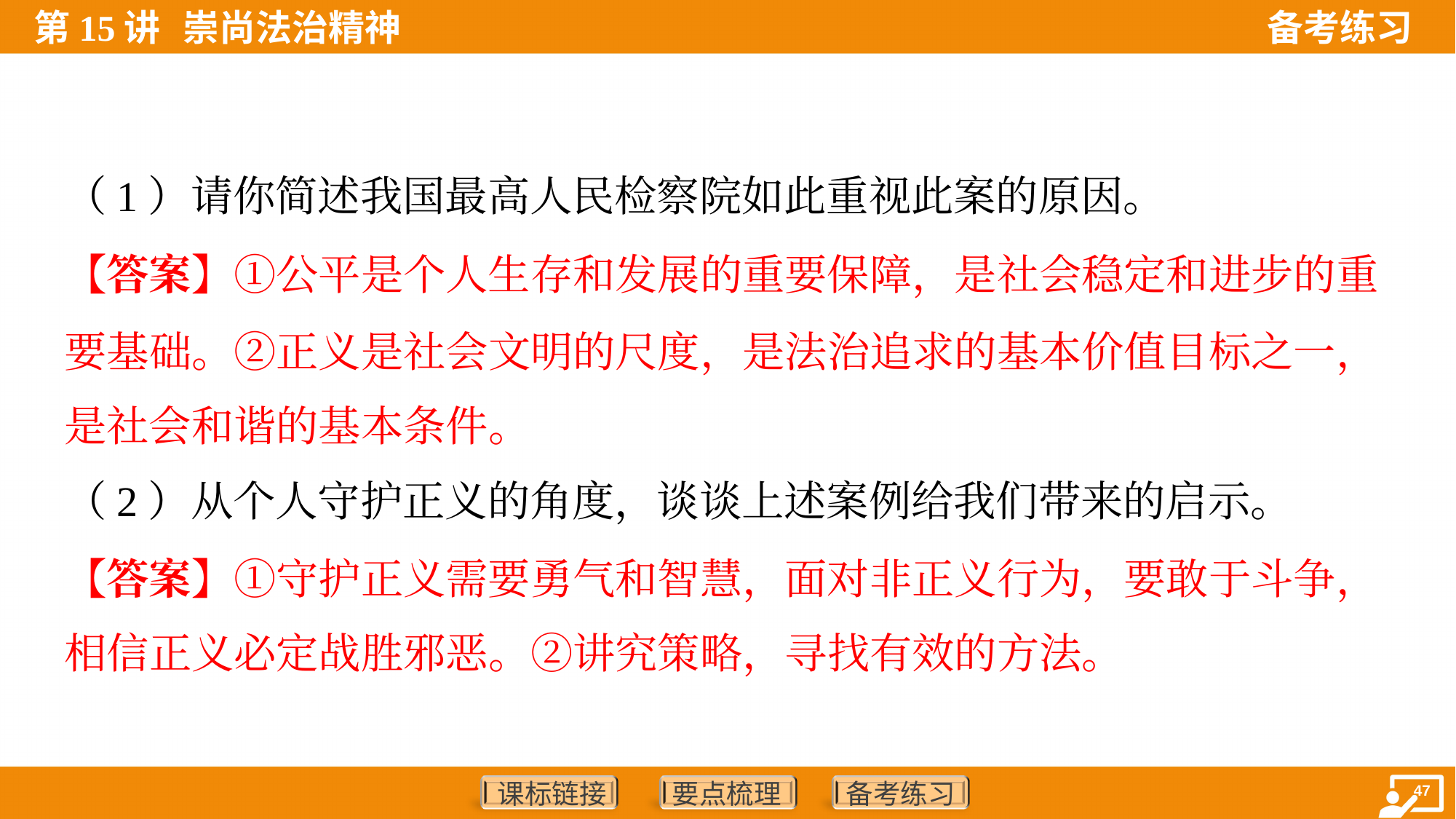

（1）请你简述我国最高人民检察院如此重视此案的原因。
【答案】①公平是个人生存和发展的重要保障，是社会稳定和进步的重
要基础。②正义是社会文明的尺度，是法治追求的基本价值目标之一，
是社会和谐的基本条件。
（2）从个人守护正义的角度，谈谈上述案例给我们带来的启示。
【答案】①守护正义需要勇气和智慧，面对非正义行为，要敢于斗争，
相信正义必定战胜邪恶。②讲究策略，寻找有效的方法。